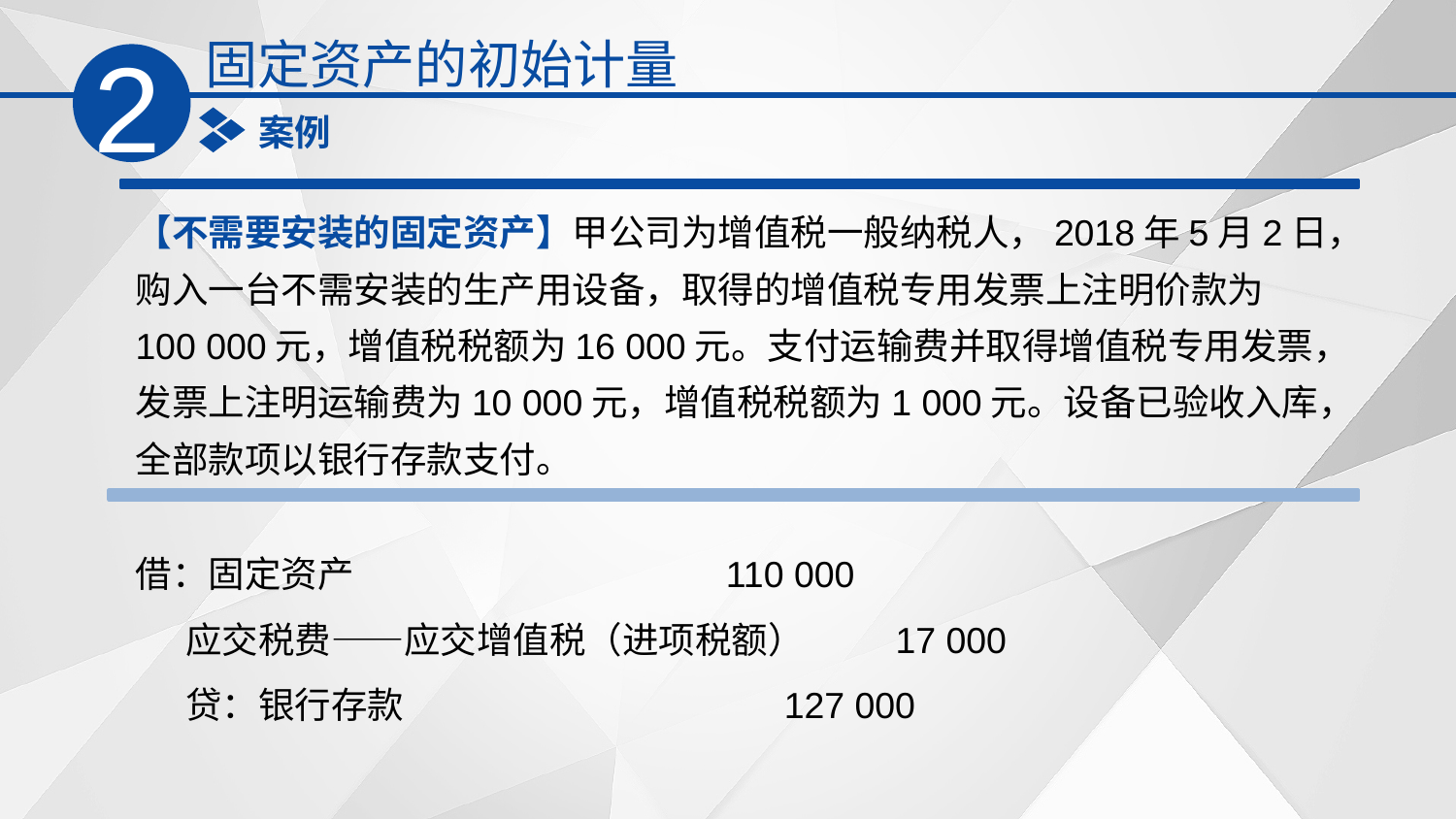

固定资产的初始计量
2

案例

【不需要安装的固定资产】甲公司为增值税一般纳税人，2018年5月2日，购入一台不需安装的生产用设备，取得的增值税专用发票上注明价款为
100 000元，增值税税额为16 000元。支付运输费并取得增值税专用发票，发票上注明运输费为10 000元，增值税税额为1 000元。设备已验收入库，全部款项以银行存款支付。

借：固定资产                                            110 000
     应交税费——应交增值税（进项税额）          17 000
     贷：银行存款                                             127 000